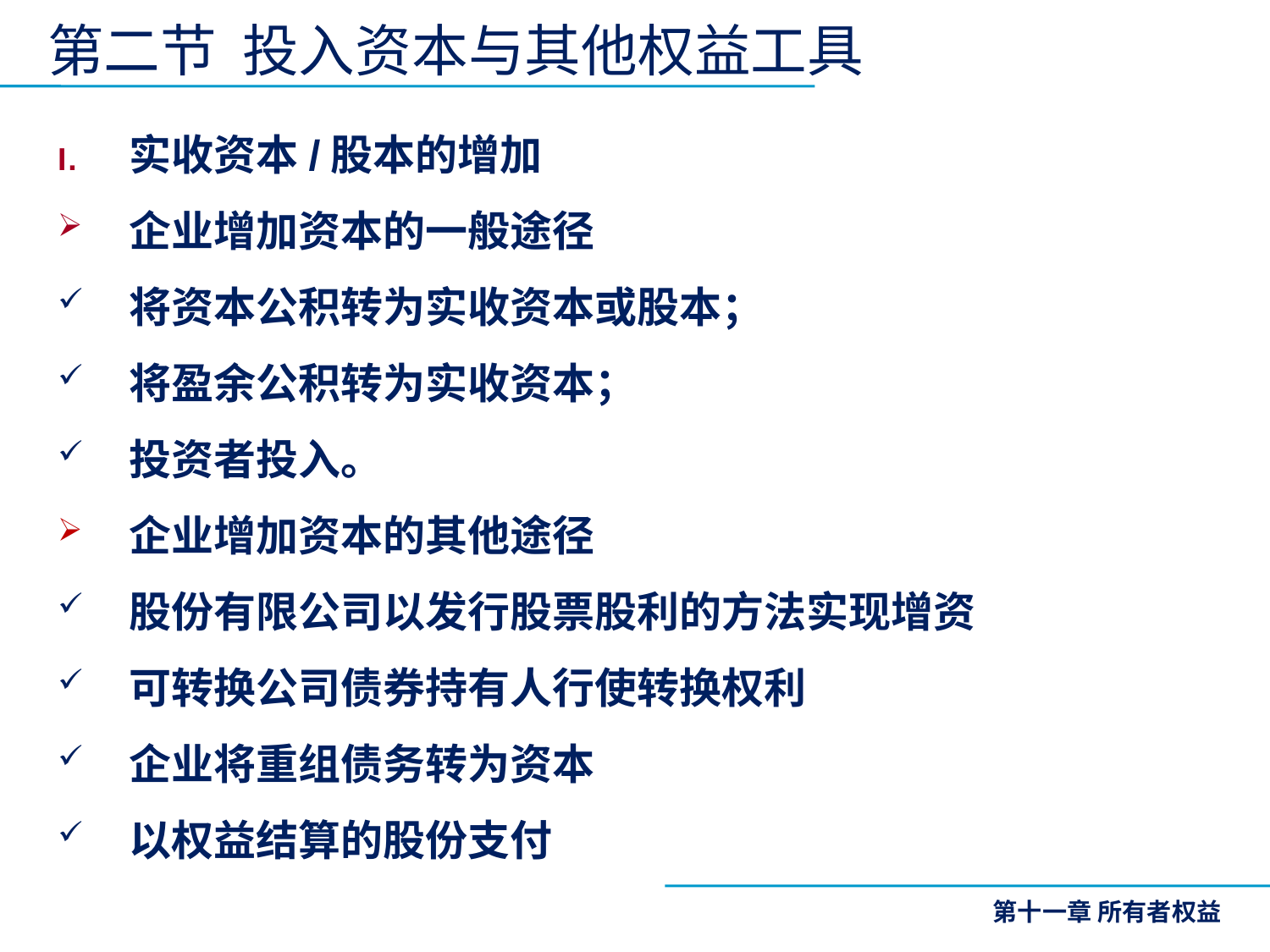

# 第二节  投入资本与其他权益工具
实收资本/股本的增加
企业增加资本的一般途径
将资本公积转为实收资本或股本；
将盈余公积转为实收资本；
投资者投入。
企业增加资本的其他途径
股份有限公司以发行股票股利的方法实现增资
可转换公司债券持有人行使转换权利
企业将重组债务转为资本
以权益结算的股份支付